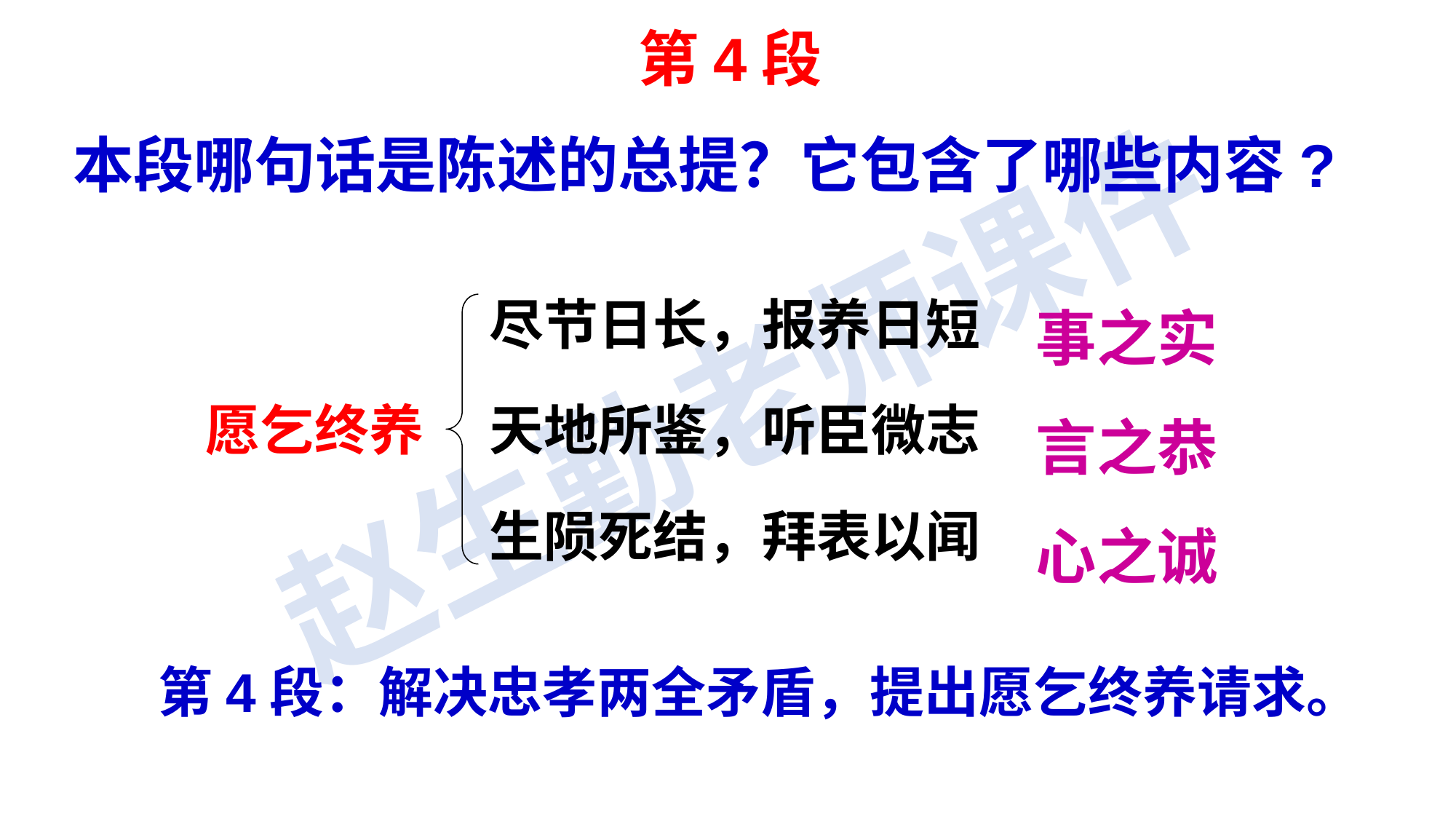

第4段
本段哪句话是陈述的总提？它包含了哪些内容?
事之实
言之恭
心之诚
尽节日长，报养日短
天地所鉴，听臣微志
生陨死结，拜表以闻

愿乞终养
第4段：解决忠孝两全矛盾，提出愿乞终养请求。